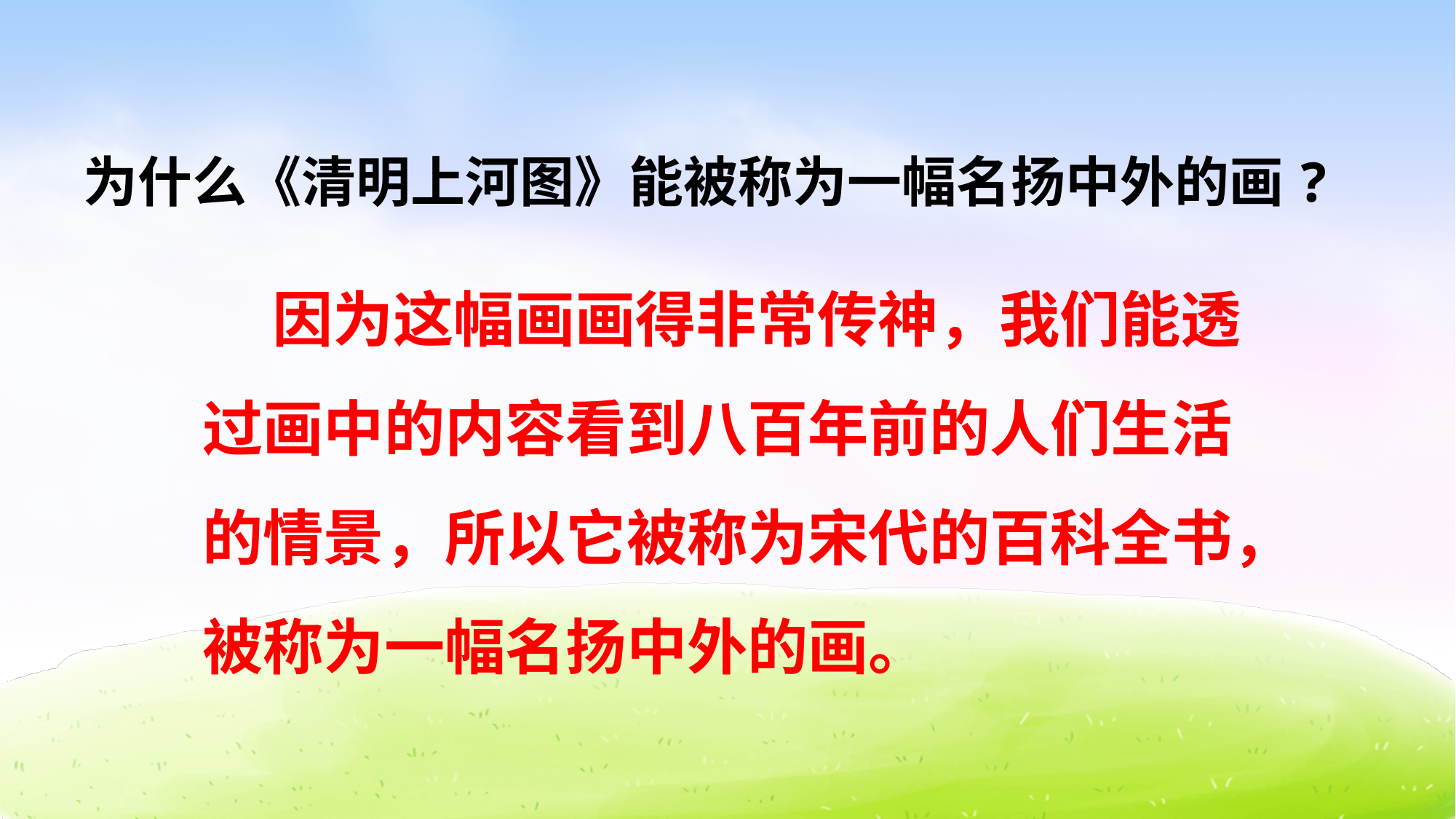

为什么《清明上河图》能被称为一幅名扬中外的画?
    因为这幅画画得非常传神，我们能透过画中的内容看到八百年前的人们生活的情景，所以它被称为宋代的百科全书，被称为一幅名扬中外的画。